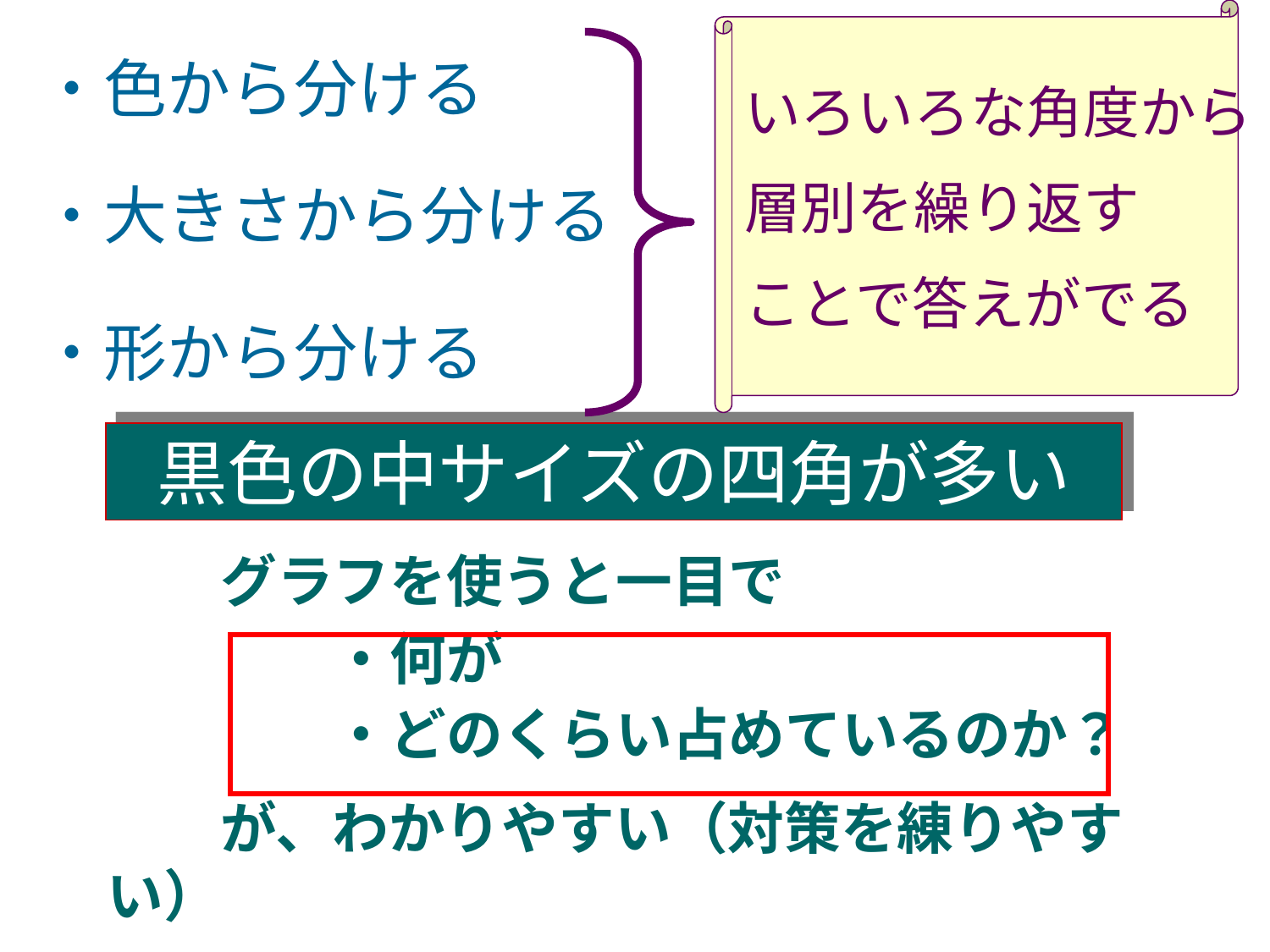

いろいろな角度から
層別を繰り返す
ことで答えがでる

・色から分ける
・大きさから分ける
・形から分ける
黒色の中サイズの四角が多い
　　グラフを使うと一目で
　　　　・何が
　　　　・どのくらい占めているのか？
　　が、わかりやすい（対策を練りやすい）